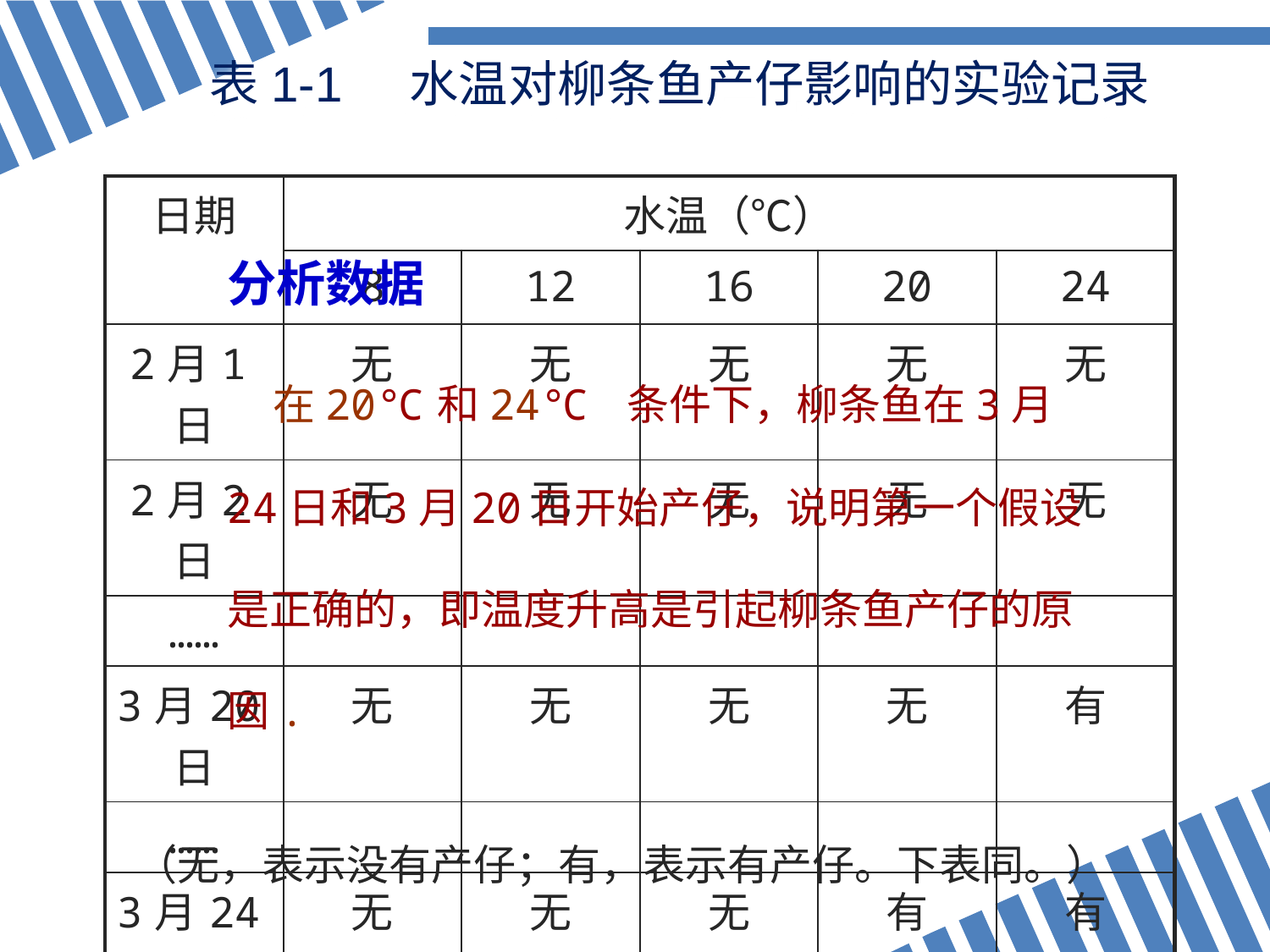

# 表1-1    水温对柳条鱼产仔影响的实验记录
| 日期 | 水温（℃） |  |  |  |  |
| --- | --- | --- | --- | --- | --- |
|  | 8 | 12 | 16 | 20 | 24 |
| 2月1日 | 无 | 无 | 无 | 无 | 无 |
| 2月2日 | 无 | 无 | 无 | 无 | 无 |
| …… |  |  |  |  |  |
| 3月20日 | 无 | 无 | 无 | 无 | 有 |
| …… |  |  |  |  |  |
| 3月24日 | 无 | 无 | 无 | 有 | 有 |
分析数据
   在20℃和24℃ 条件下，柳条鱼在3月24日和3月20日开始产仔，说明第一个假设是正确的，即温度升高是引起柳条鱼产仔的原因.
（无，表示没有产仔；有，表示有产仔。下表同。）